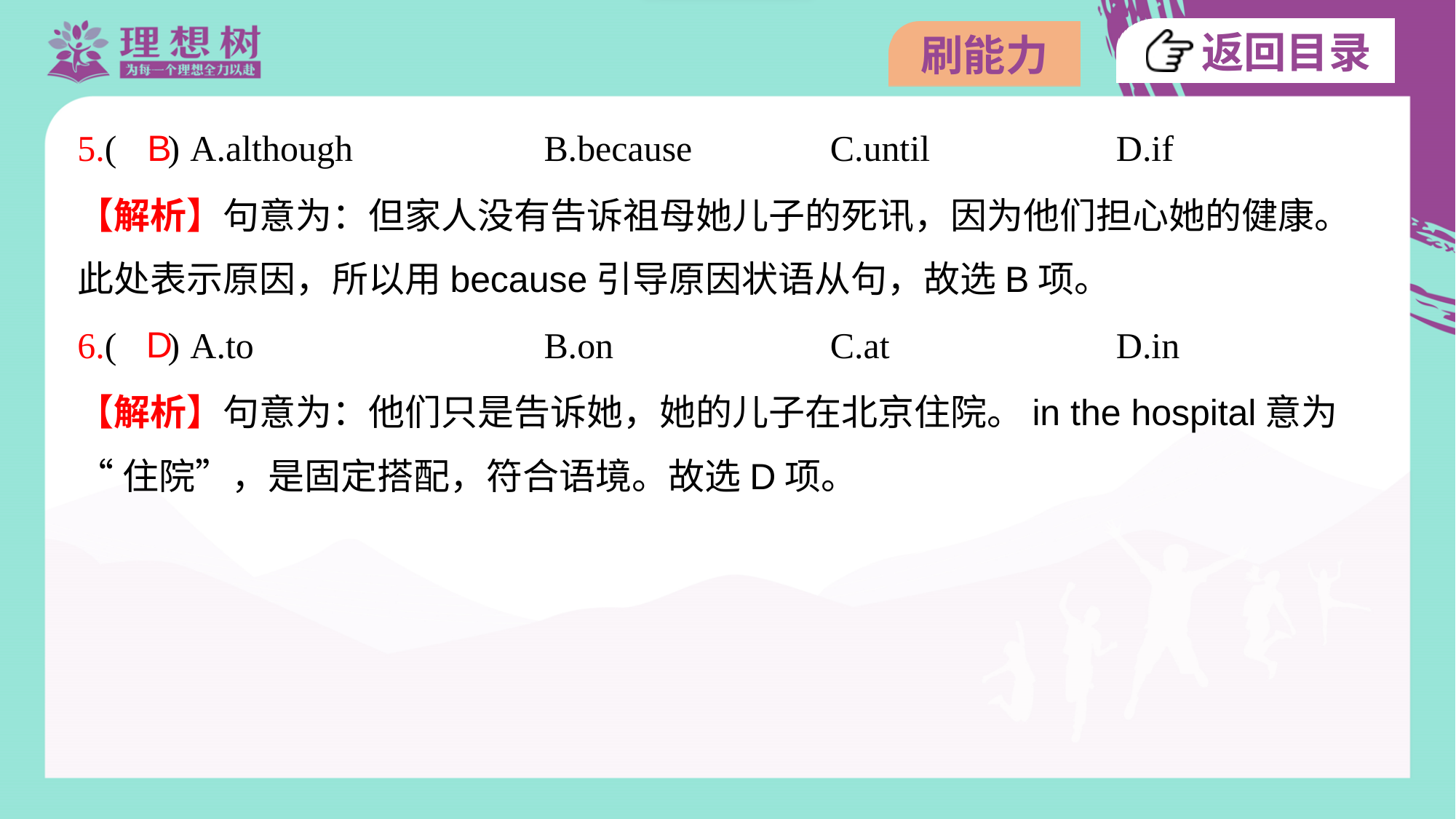

B
5.(     ) A.although	B.because	C.until	D.if
【解析】句意为：但家人没有告诉祖母她儿子的死讯，因为他们担心她的健康。
此处表示原因，所以用because引导原因状语从句，故选B项。
D
6.(     ) A.to	B.on	C.at	D.in
【解析】句意为：他们只是告诉她，她的儿子在北京住院。in the hospital意为
“住院”，是固定搭配，符合语境。故选D项。